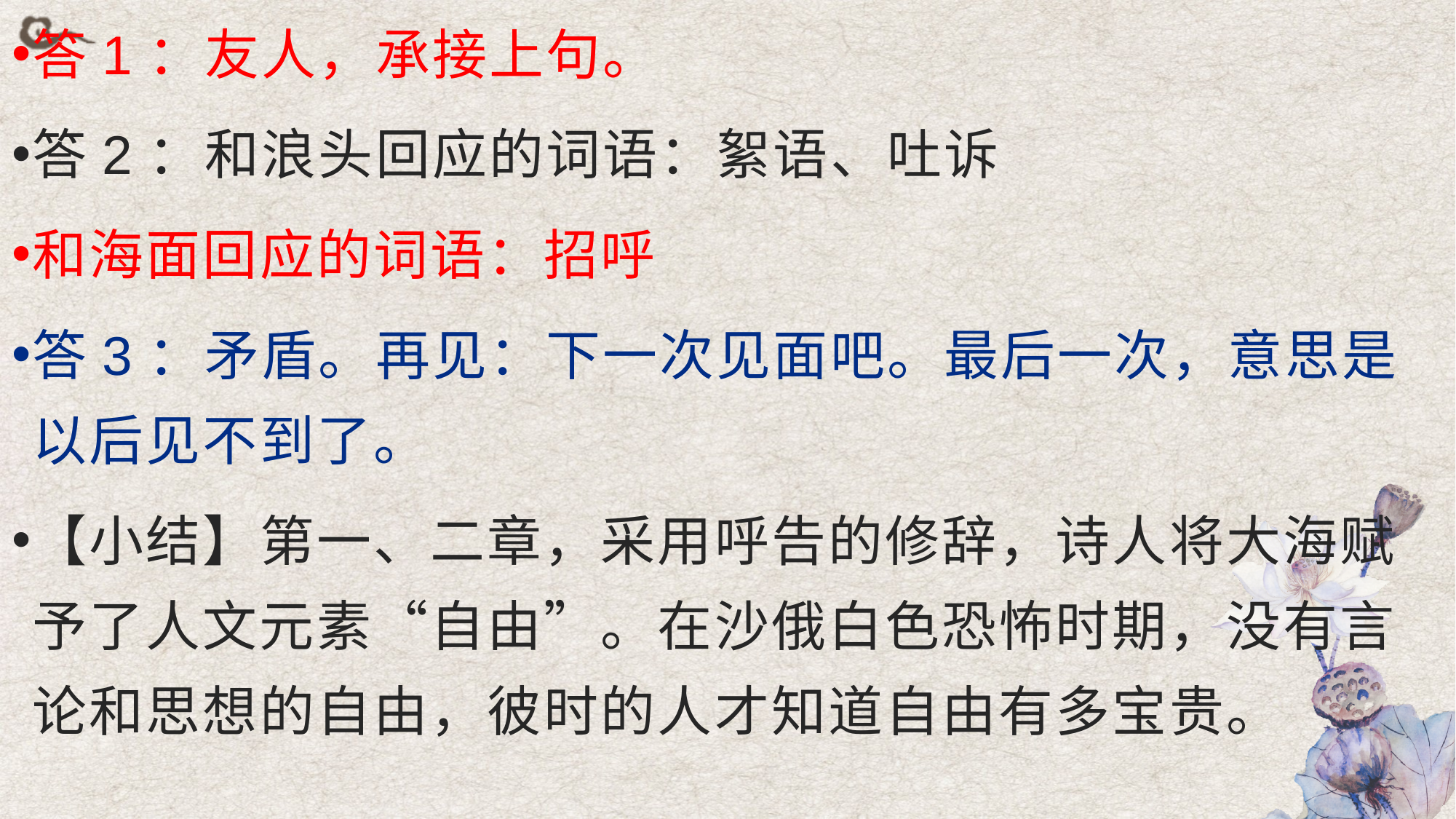

答1：友人，承接上句。
答2：和浪头回应的词语：絮语、吐诉
和海面回应的词语：招呼
答3：矛盾。再见：下一次见面吧。最后一次，意思是以后见不到了。
【小结】第一、二章，采用呼告的修辞，诗人将大海赋予了人文元素“自由”。在沙俄白色恐怖时期，没有言论和思想的自由，彼时的人才知道自由有多宝贵。
#